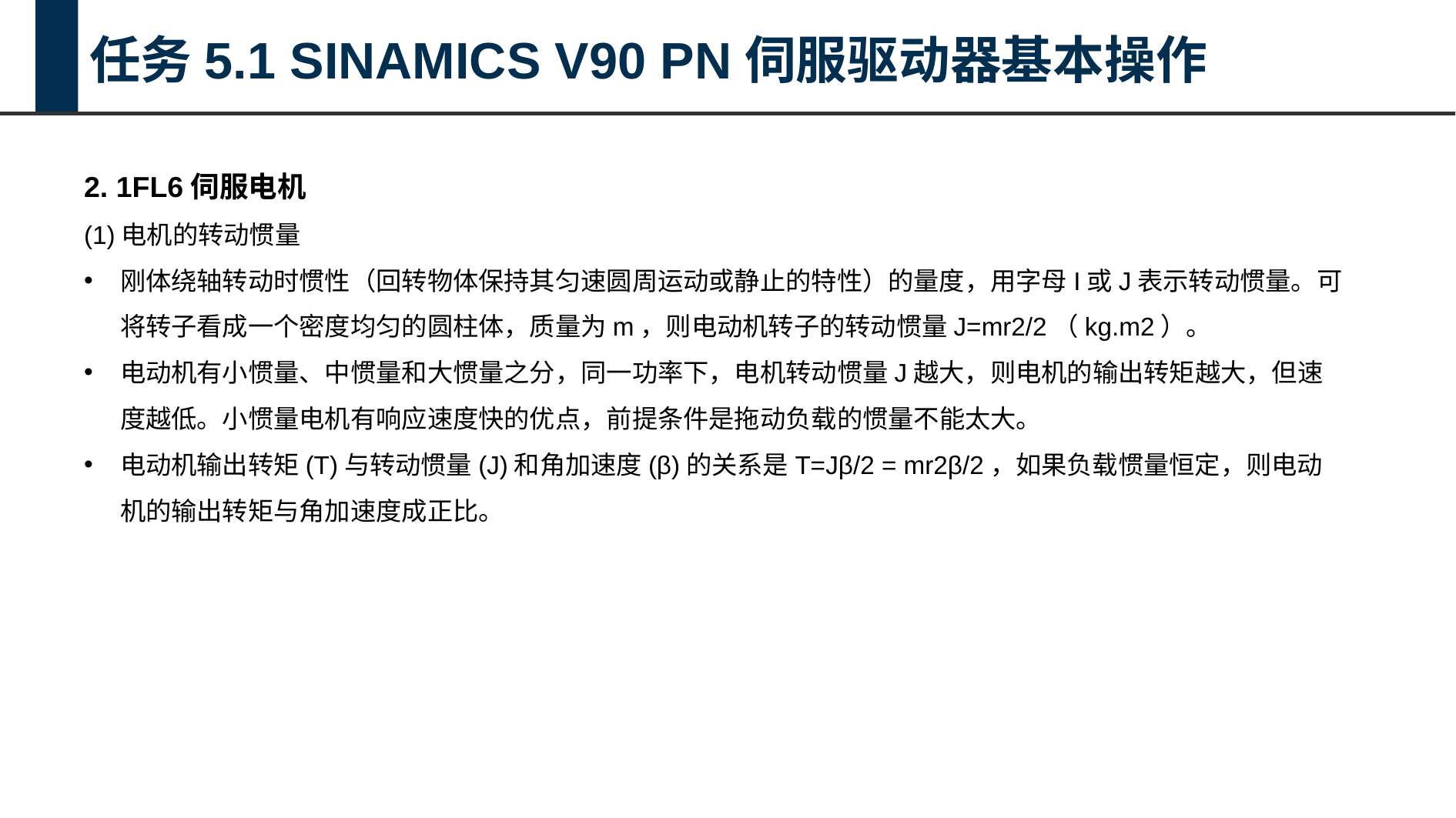

任务5.1 SINAMICS V90 PN伺服驱动器基本操作
2. 1FL6伺服电机
(1)电机的转动惯量
刚体绕轴转动时惯性（回转物体保持其匀速圆周运动或静止的特性）的量度，用字母I或J表示转动惯量。可将转子看成一个密度均匀的圆柱体，质量为m，则电动机转子的转动惯量J=mr2/2（kg.m2）。
电动机有小惯量、中惯量和大惯量之分，同一功率下，电机转动惯量J越大，则电机的输出转矩越大，但速度越低。小惯量电机有响应速度快的优点，前提条件是拖动负载的惯量不能太大。
电动机输出转矩(T)与转动惯量(J)和角加速度(β)的关系是T=Jβ/2 = mr2β/2，如果负载惯量恒定，则电动机的输出转矩与角加速度成正比。